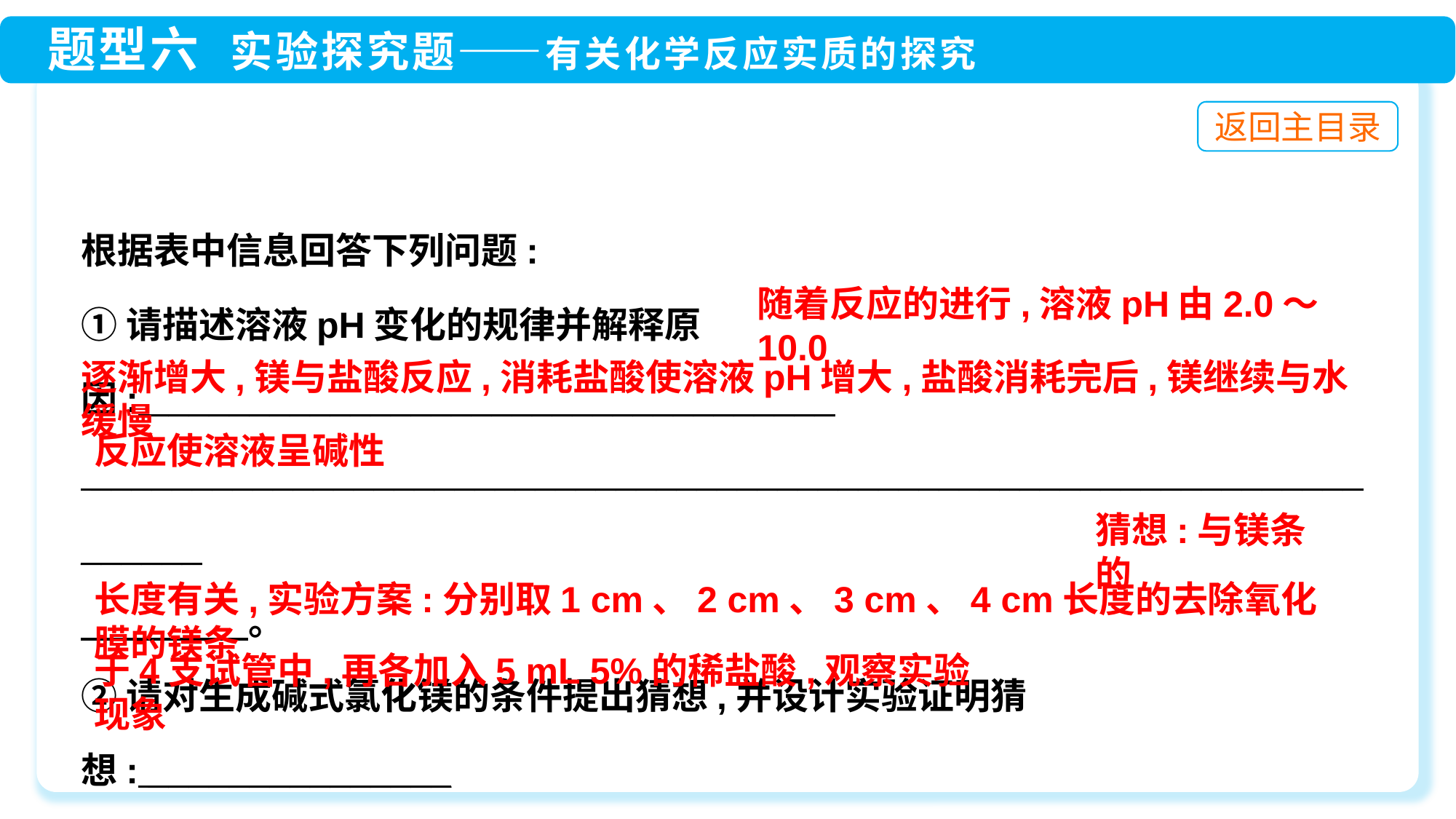

根据表中信息回答下列问题:
①请描述溶液pH变化的规律并解释原因: __________________________________
 _____________________________________________________________________
　                。
②请对生成碱式氯化镁的条件提出猜想,并设计实验证明猜想: _______________
 _____________________________________________________________________
　                                                。
随着反应的进行,溶液pH由2.0～10.0
逐渐增大,镁与盐酸反应,消耗盐酸使溶液pH增大,盐酸消耗完后,镁继续与水缓慢
反应使溶液呈碱性
猜想:与镁条的
长度有关,实验方案:分别取1 cm、2 cm、3 cm、4 cm长度的去除氧化膜的镁条
于4支试管中,再各加入5 mL 5%的稀盐酸,观察实验现象